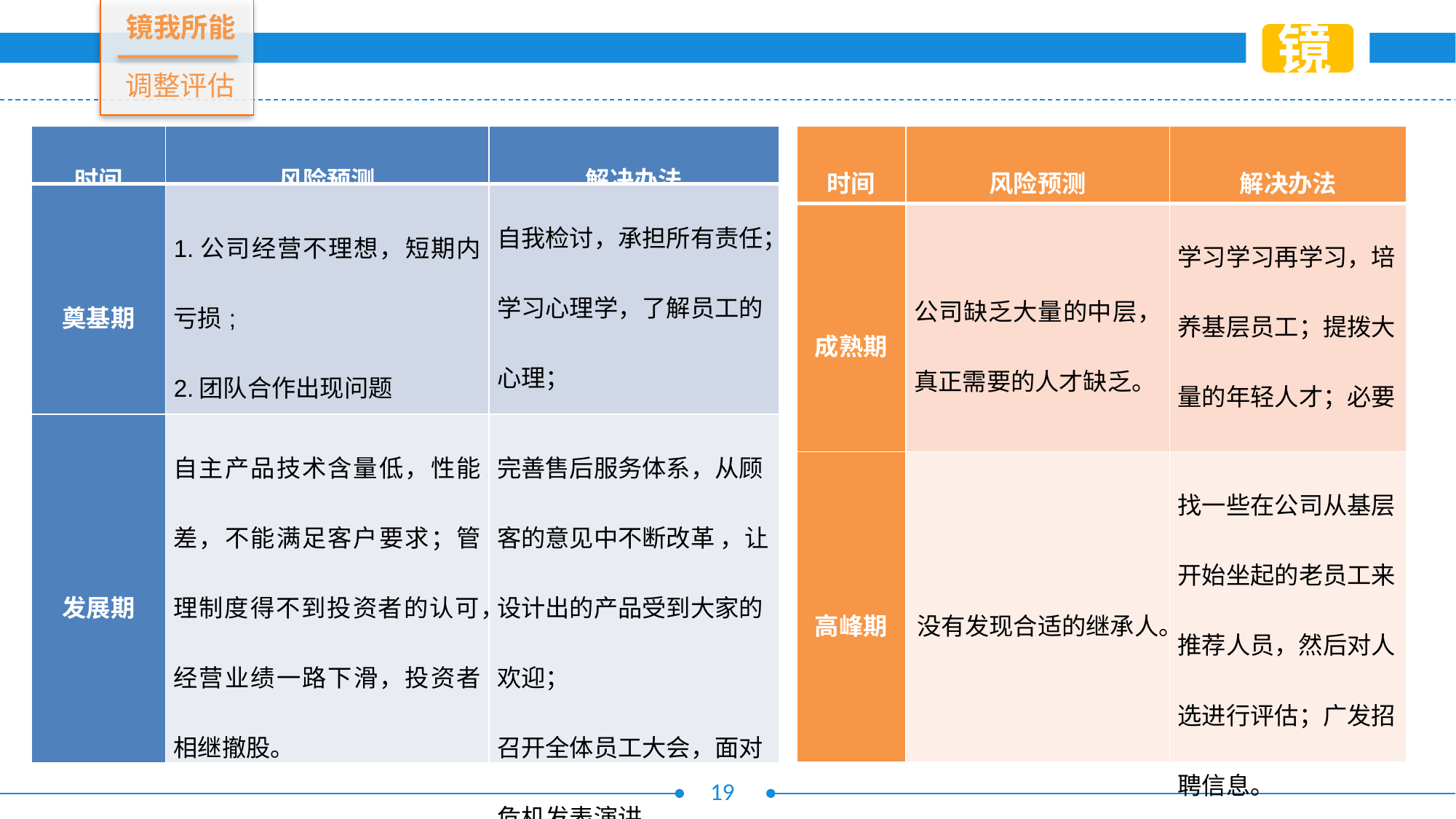

镜我所能
镜

调整评估
| 时间 | 风险预测 | 解决办法 |
| --- | --- | --- |
| 成熟期 | 公司缺乏大量的中层，真正需要的人才缺乏。 | 学习学习再学习，培养基层员工；提拨大量的年轻人才；必要时放缓发展步伐。 |
| 高峰期 | 没有发现合适的继承人。 | 找一些在公司从基层开始坐起的老员工来推荐人员，然后对人选进行评估；广发招聘信息。 |
| 时间 | 风险预测 | 解决办法 |
| --- | --- | --- |
| 奠基期 | 1.公司经营不理想，短期内亏损; 2.团队合作出现问题 | 自我检讨，承担所有责任； 学习心理学，了解员工的心理； |
| 发展期 | 自主产品技术含量低，性能差，不能满足客户要求；管理制度得不到投资者的认可，经营业绩一路下滑，投资者相继撤股。 | 完善售后服务体系，从顾客的意见中不断改革 ，让设计出的产品受到大家的欢迎； 召开全体员工大会，面对危机发表演讲 |